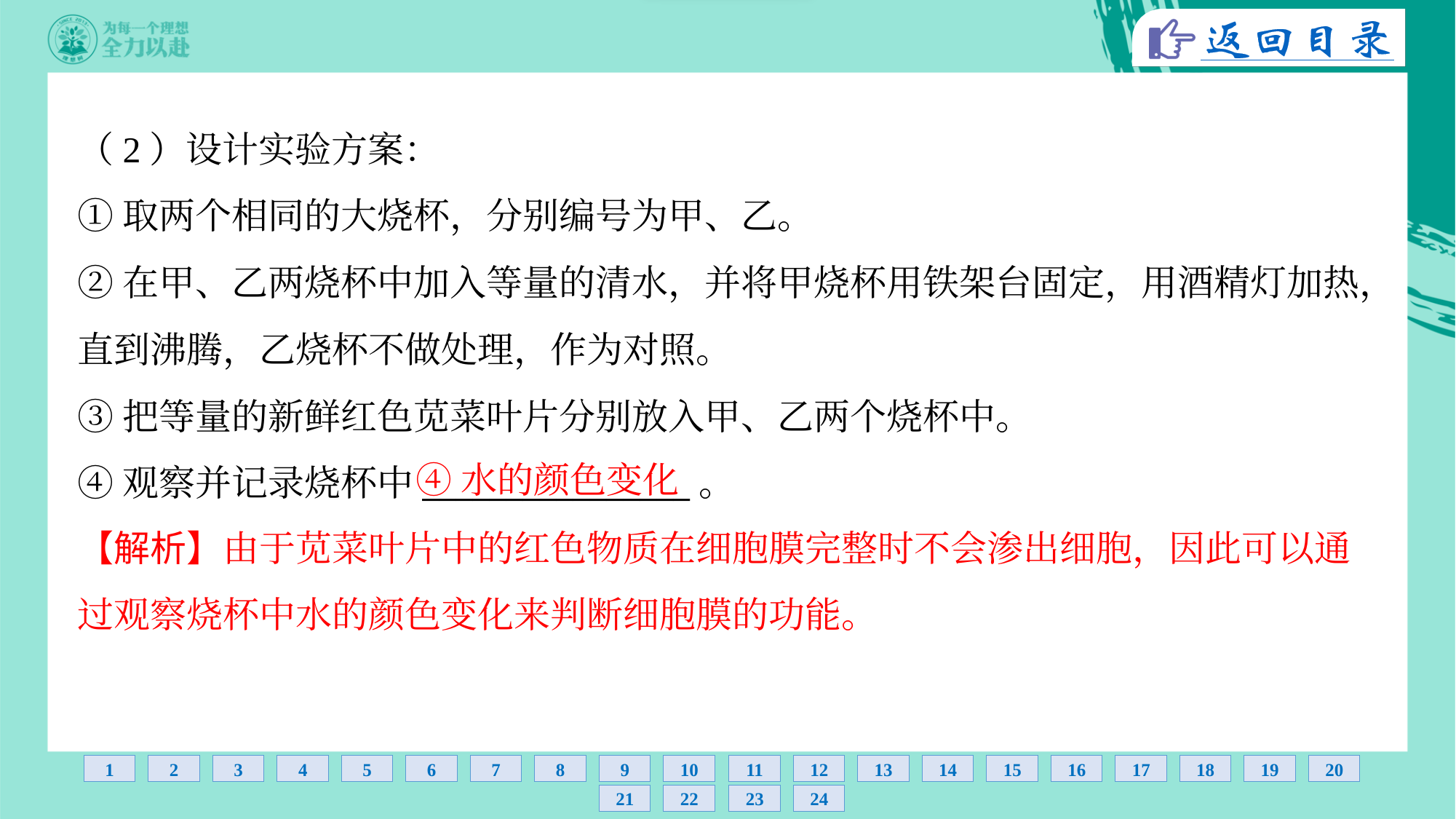

（2）设计实验方案：
①取两个相同的大烧杯，分别编号为甲、乙。
②在甲、乙两烧杯中加入等量的清水，并将甲烧杯用铁架台固定，用酒精灯加热，
直到沸腾，乙烧杯不做处理，作为对照。
③把等量的新鲜红色苋菜叶片分别放入甲、乙两个烧杯中。
④观察并记录烧杯中________________。
④水的颜色变化
【解析】由于苋菜叶片中的红色物质在细胞膜完整时不会渗出细胞，因此可以通
过观察烧杯中水的颜色变化来判断细胞膜的功能。